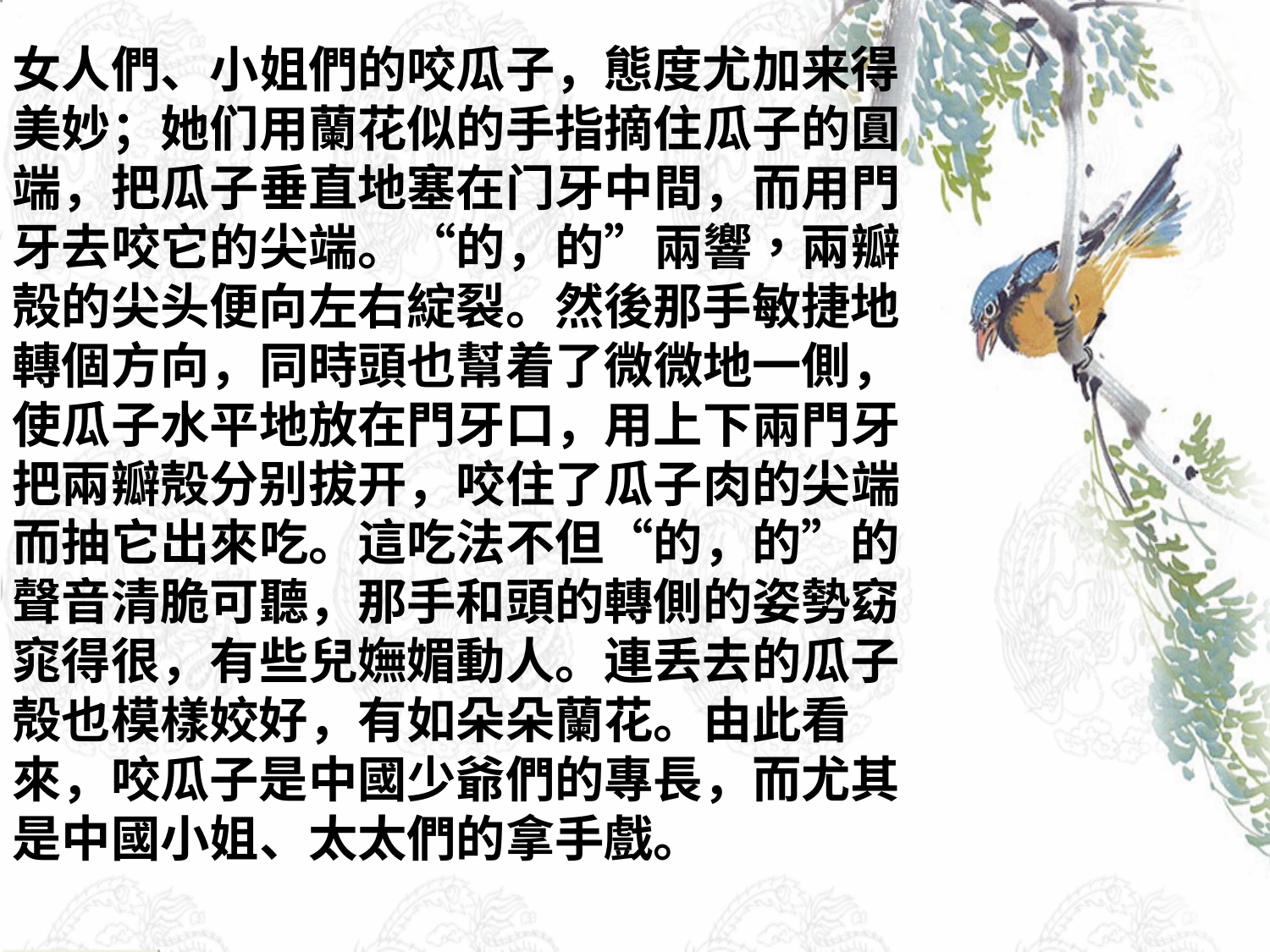

女人們、小姐們的咬瓜子，態度尤加来得美妙；她们用蘭花似的手指摘住瓜子的圓端，把瓜子垂直地塞在门牙中間，而用門牙去咬它的尖端。“的，的”兩響，兩瓣殻的尖头便向左右綻裂。然後那手敏捷地轉個方向，同時頭也幫着了微微地一側，使瓜子水平地放在門牙口，用上下兩門牙把兩瓣殻分别拔开，咬住了瓜子肉的尖端而抽它出來吃。這吃法不但“的，的”的聲音清脆可聽，那手和頭的轉側的姿勢窈窕得很，有些兒嫵媚動人。連丢去的瓜子殻也模樣姣好，有如朵朵蘭花。由此看來，咬瓜子是中國少爺們的專長，而尤其是中國小姐、太太們的拿手戲。